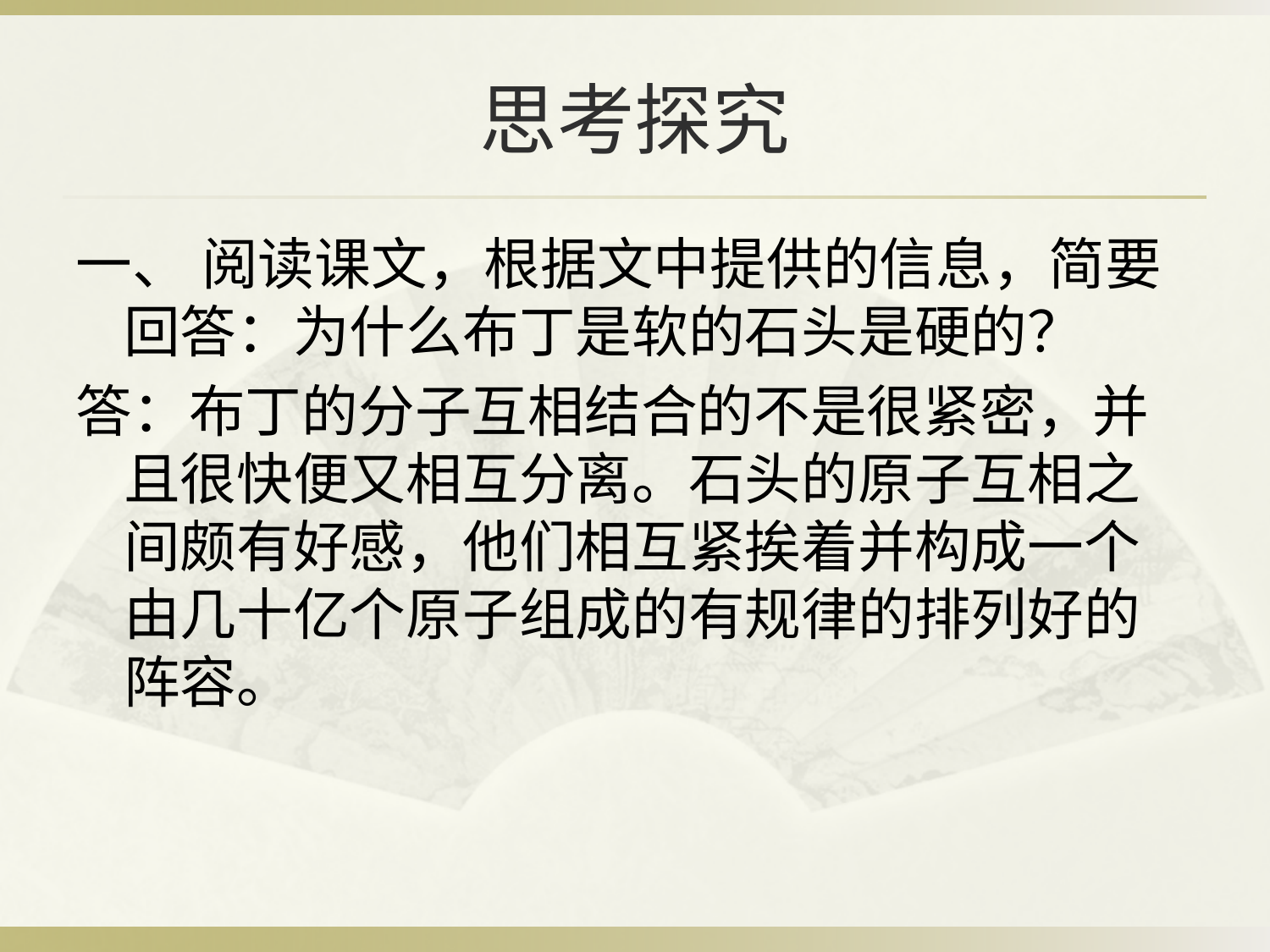

# 思考探究
一、 阅读课文，根据文中提供的信息，简要回答：为什么布丁是软的石头是硬的？
答：布丁的分子互相结合的不是很紧密，并且很快便又相互分离。石头的原子互相之间颇有好感，他们相互紧挨着并构成一个由几十亿个原子组成的有规律的排列好的阵容。